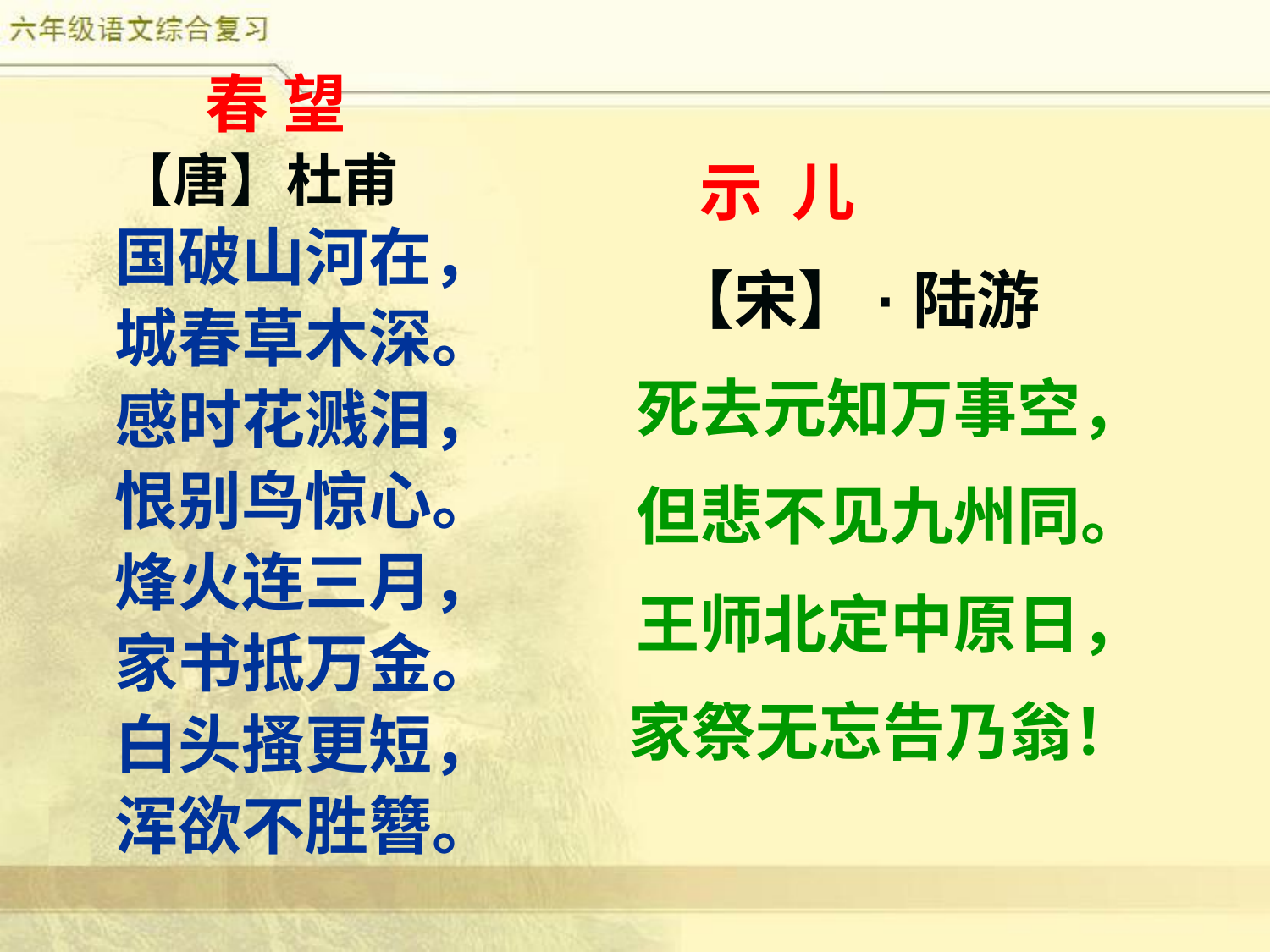

春 望
  【唐】杜甫
国破山河在，
城春草木深。
感时花溅泪，
恨别鸟惊心。
烽火连三月，
家书抵万金。
白头搔更短，
浑欲不胜簪。
    示  儿
  【宋】 ·陆游
死去元知万事空，
但悲不见九州同。
王师北定中原日，
家祭无忘告乃翁！